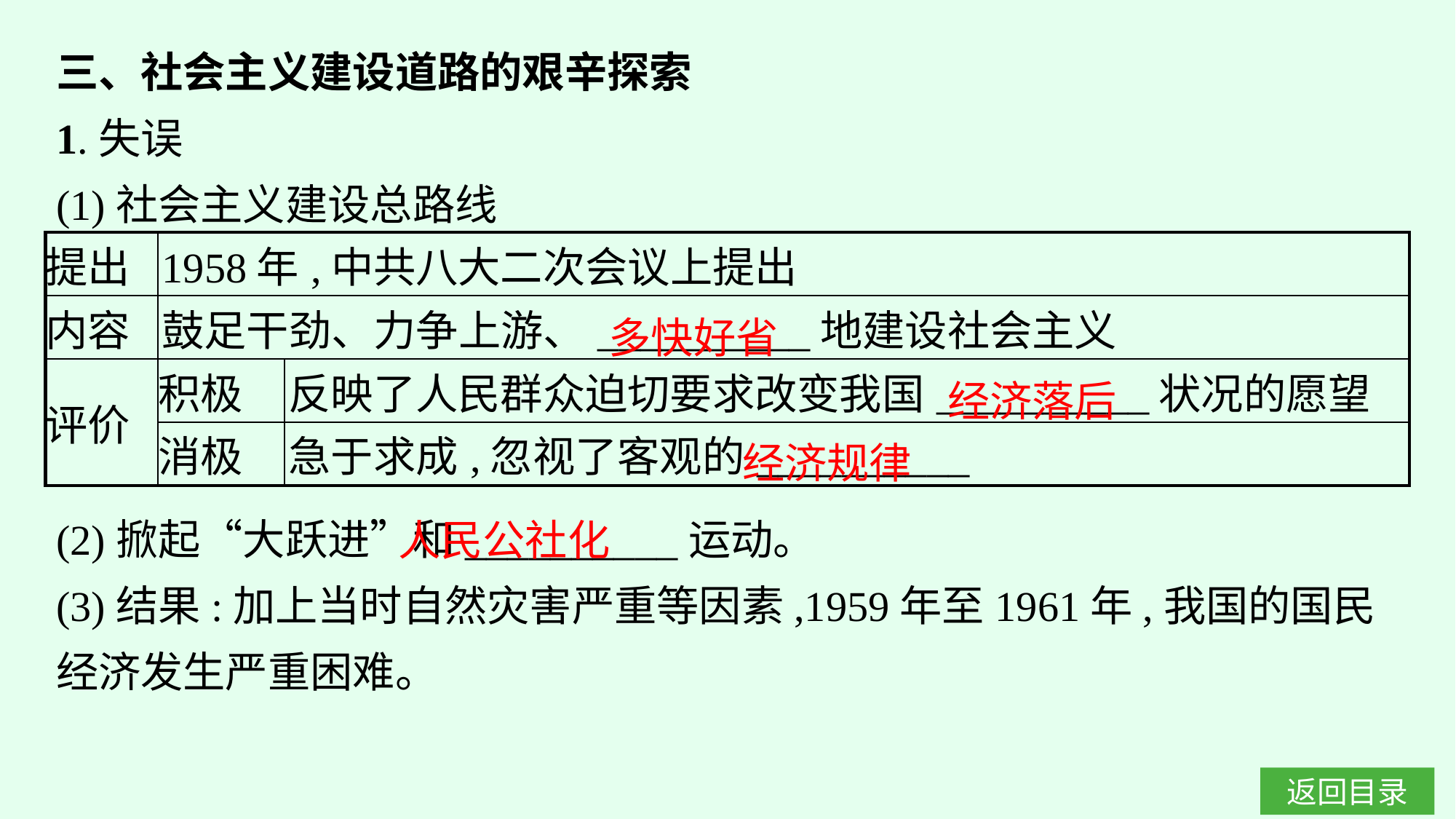

三、社会主义建设道路的艰辛探索
1.失误
(1)社会主义建设总路线
| 提出 | 1958年,中共八大二次会议上提出 |  |
| --- | --- | --- |
| 内容 | 鼓足干劲、力争上游、\_\_\_\_\_\_\_\_\_\_地建设社会主义 |  |
| 评价 | 积极 | 反映了人民群众迫切要求改变我国\_\_\_\_\_\_\_\_\_\_状况的愿望 |
|  | 消极 | 急于求成,忽视了客观的\_\_\_\_\_\_\_\_\_\_ |
多快好省
经济落后
经济规律
(2)掀起“大跃进”和__________运动。
(3)结果:加上当时自然灾害严重等因素,1959年至1961年,我国的国民经济发生严重困难。
人民公社化